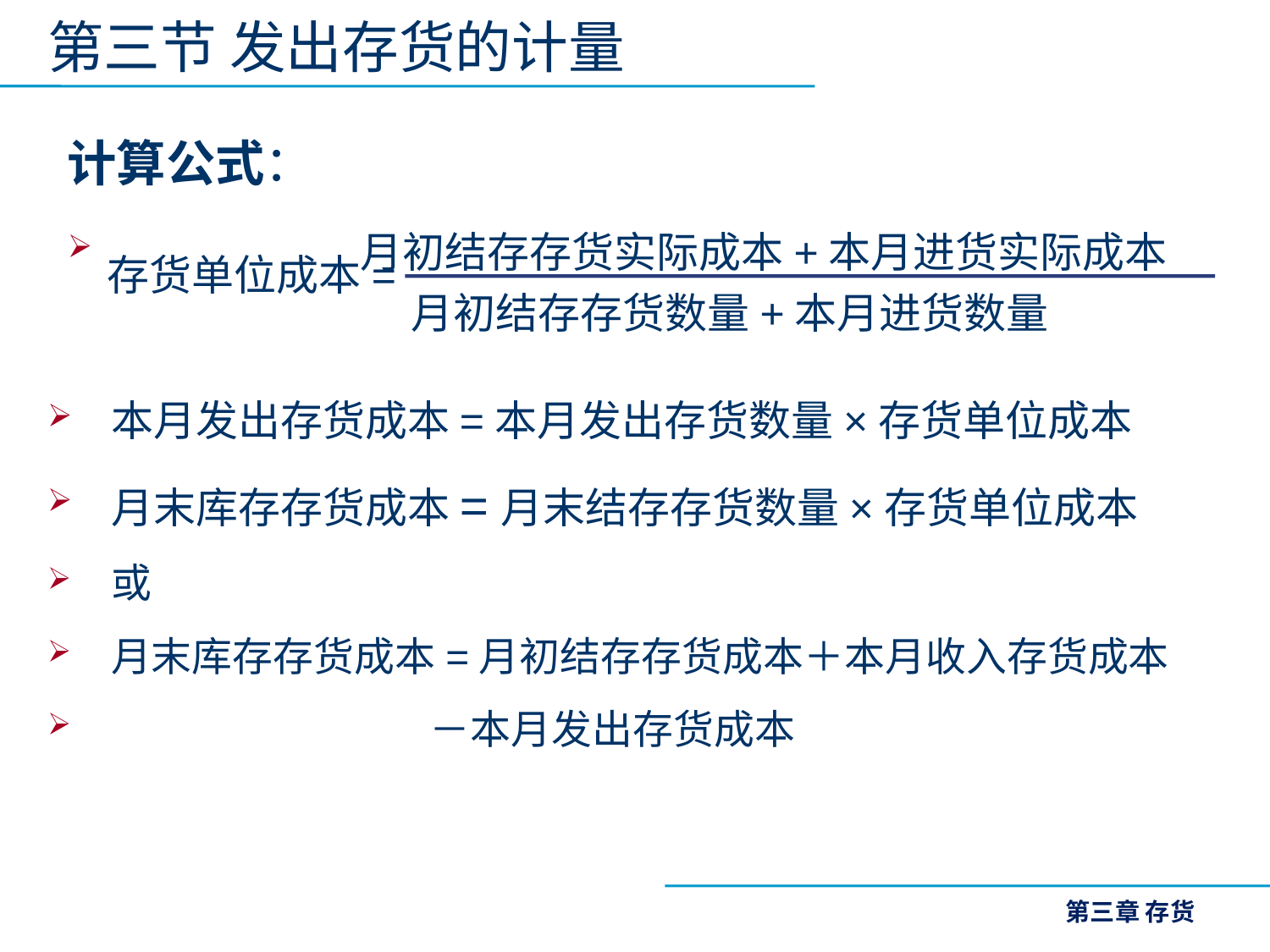

第三节 发出存货的计量
计算公式：
                       月初结存存货实际成本+本月进货实际成本
                                   月初结存存货数量+本月进货数量
存货单位成本=

本月发出存货成本=本月发出存货数量×存货单位成本
月末库存存货成本=月末结存存货数量×存货单位成本
或
月末库存存货成本=月初结存存货成本＋本月收入存货成本
                                  －本月发出存货成本